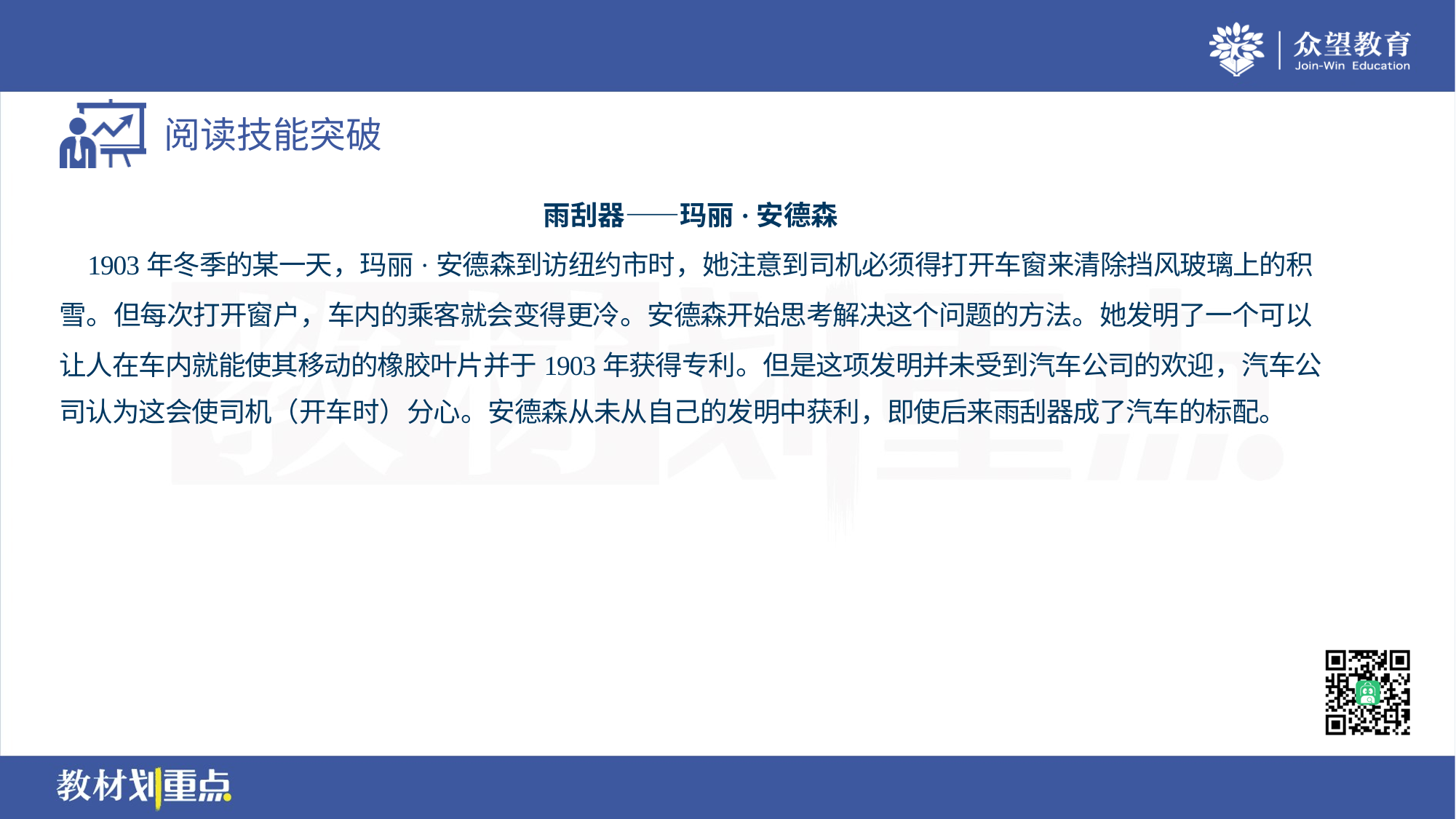

雨刮器——玛丽·安德森
    1903年冬季的某一天，玛丽·安德森到访纽约市时，她注意到司机必须得打开车窗来清除挡风玻璃上的积
雪。但每次打开窗户，车内的乘客就会变得更冷。安德森开始思考解决这个问题的方法。她发明了一个可以
让人在车内就能使其移动的橡胶叶片并于1903年获得专利。但是这项发明并未受到汽车公司的欢迎，汽车公
司认为这会使司机（开车时）分心。安德森从未从自己的发明中获利，即使后来雨刮器成了汽车的标配。